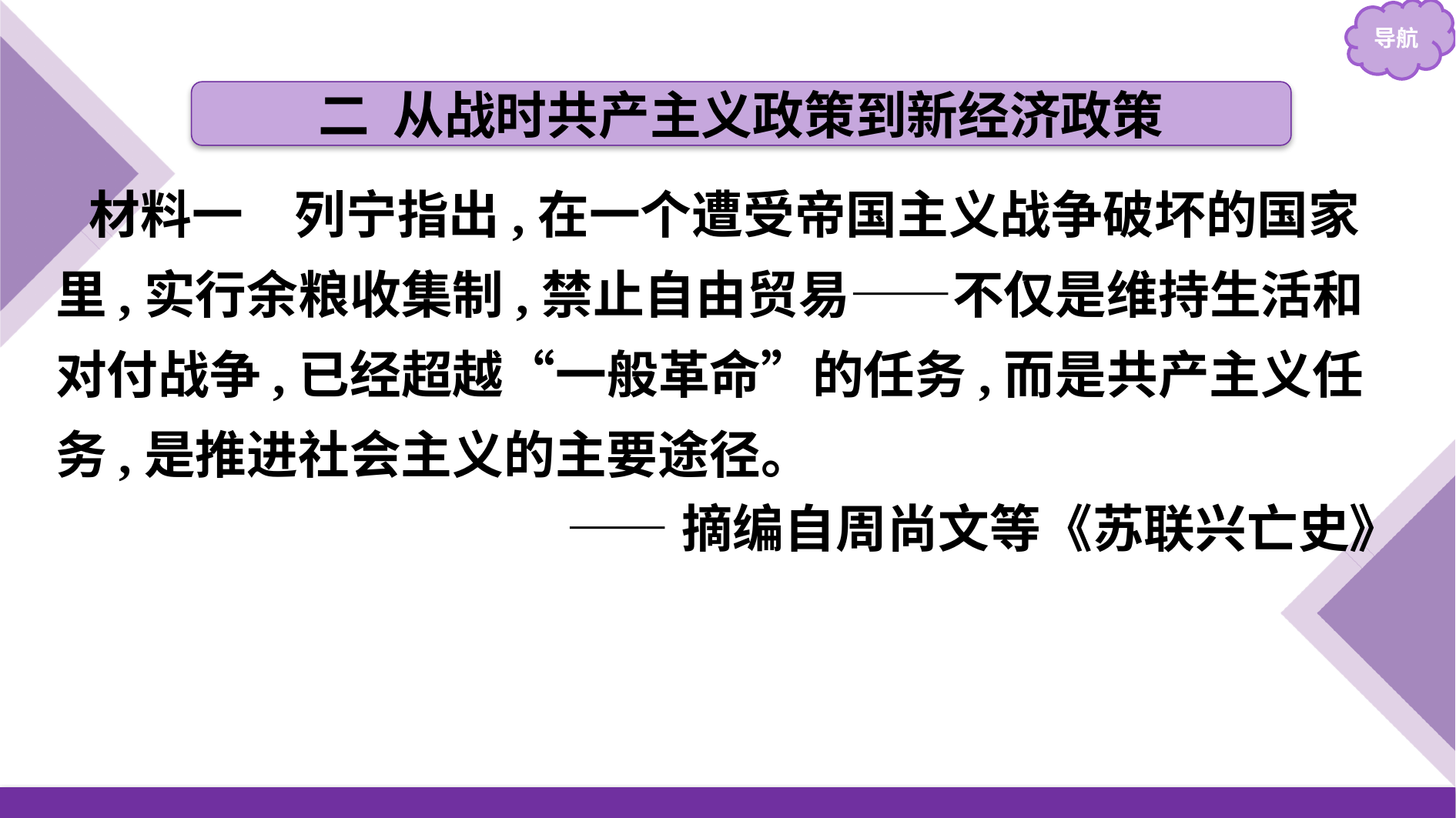

二  从战时共产主义政策到新经济政策
材料一　列宁指出,在一个遭受帝国主义战争破坏的国家里,实行余粮收集制,禁止自由贸易——不仅是维持生活和对付战争,已经超越“一般革命”的任务,而是共产主义任务,是推进社会主义的主要途径。
——摘编自周尚文等《苏联兴亡史》